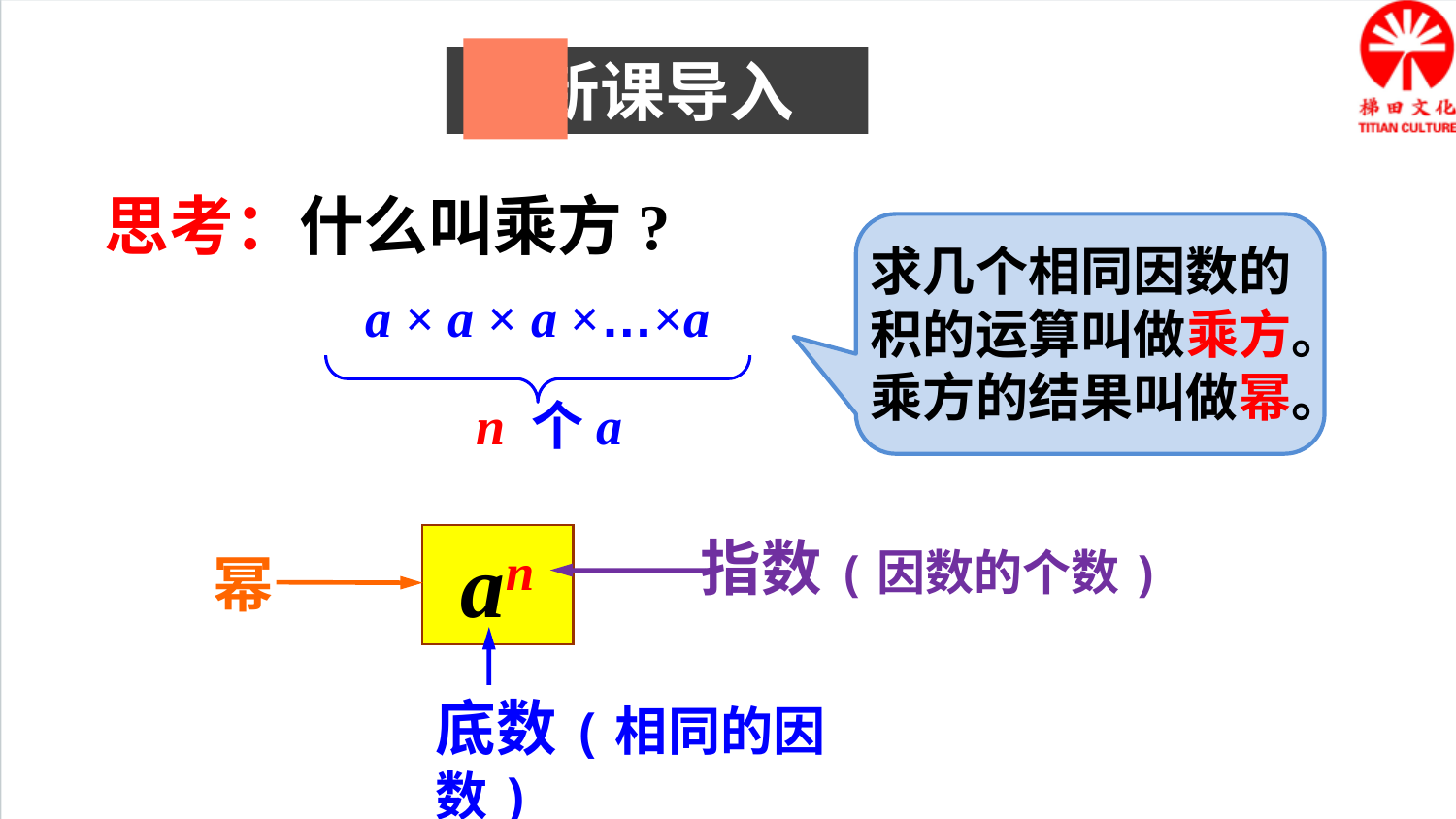

新课导入
思考：什么叫乘方?

求几个相同因数的积的运算叫做乘方。乘方的结果叫做幂。

a × a × a ×…×a
    n 个a
an

指数(因数的个数)
幂

底数(相同的因数)